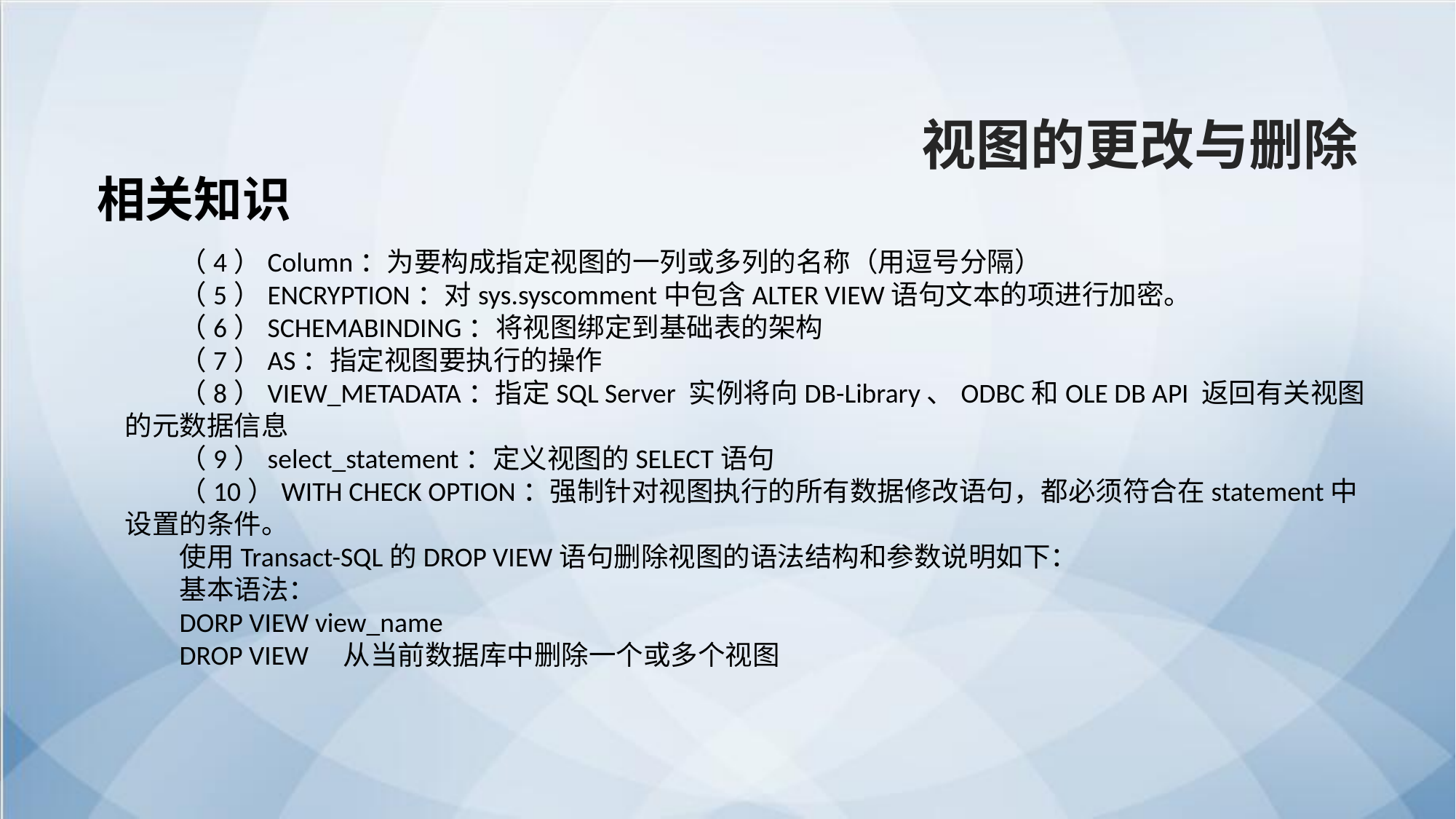

视图的更改与删除
相关知识
（4）Column：为要构成指定视图的一列或多列的名称（用逗号分隔）
（5）ENCRYPTION：对sys.syscomment中包含ALTER VIEW语句文本的项进行加密。
（6）SCHEMABINDING：将视图绑定到基础表的架构
（7）AS：指定视图要执行的操作
（8）VIEW_METADATA：指定SQL Server 实例将向DB-Library、ODBC和OLE DB API 返回有关视图的元数据信息
（9）select_statement：定义视图的SELECT语句
（10）WITH CHECK OPTION：强制针对视图执行的所有数据修改语句，都必须符合在statement中设置的条件。
使用Transact-SQL的DROP VIEW语句删除视图的语法结构和参数说明如下：
基本语法：
DORP VIEW view_name
DROP VIEW	从当前数据库中删除一个或多个视图